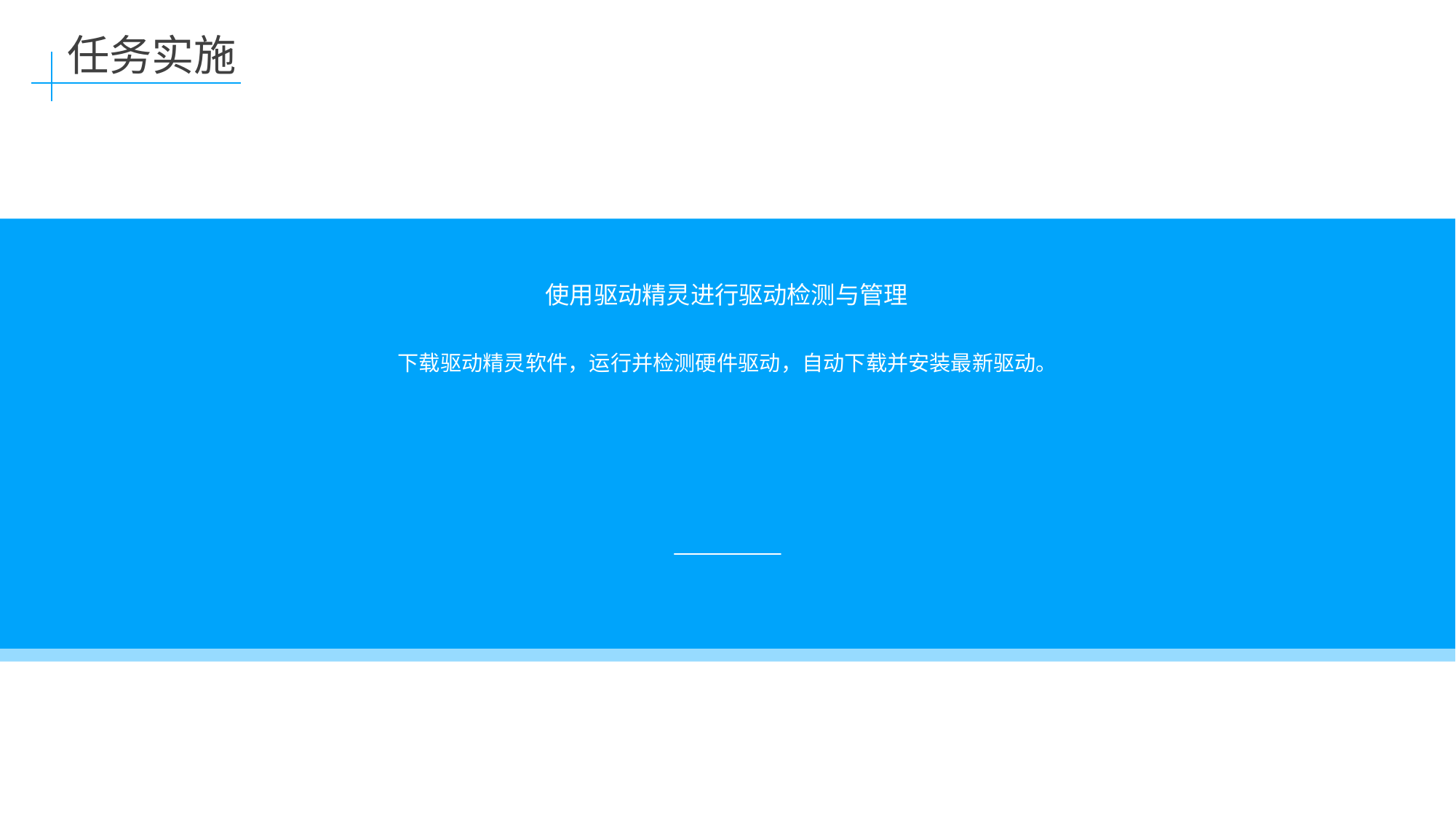

任务实施

使用驱动精灵进行驱动检测与管理
下载驱动精灵软件，运行并检测硬件驱动，自动下载并安装最新驱动。